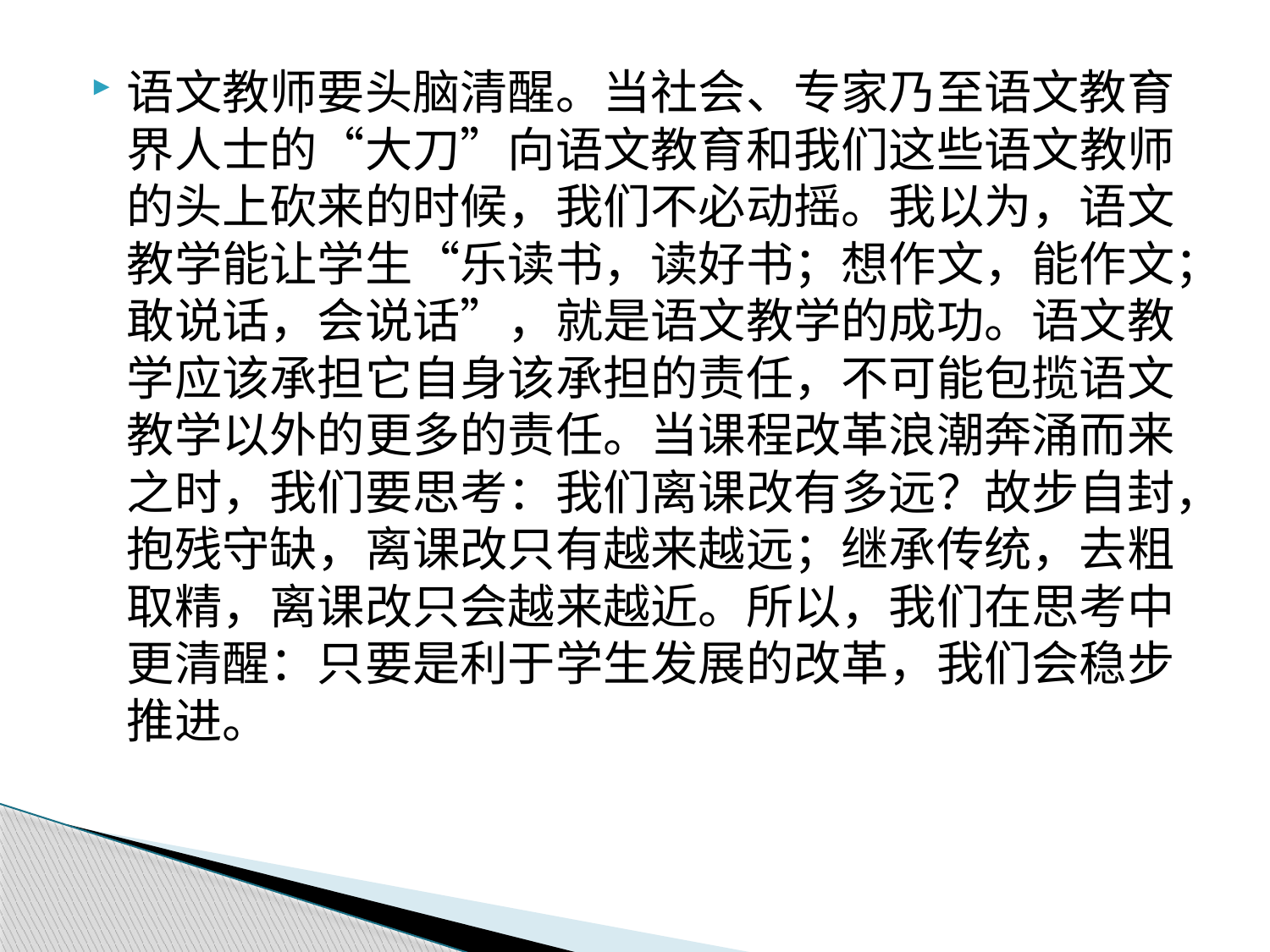

语文教师要头脑清醒。当社会、专家乃至语文教育界人士的“大刀”向语文教育和我们这些语文教师的头上砍来的时候，我们不必动摇。我以为，语文教学能让学生“乐读书，读好书；想作文，能作文；敢说话，会说话”，就是语文教学的成功。语文教学应该承担它自身该承担的责任，不可能包揽语文教学以外的更多的责任。当课程改革浪潮奔涌而来之时，我们要思考：我们离课改有多远？故步自封，抱残守缺，离课改只有越来越远；继承传统，去粗取精，离课改只会越来越近。所以，我们在思考中更清醒：只要是利于学生发展的改革，我们会稳步推进。